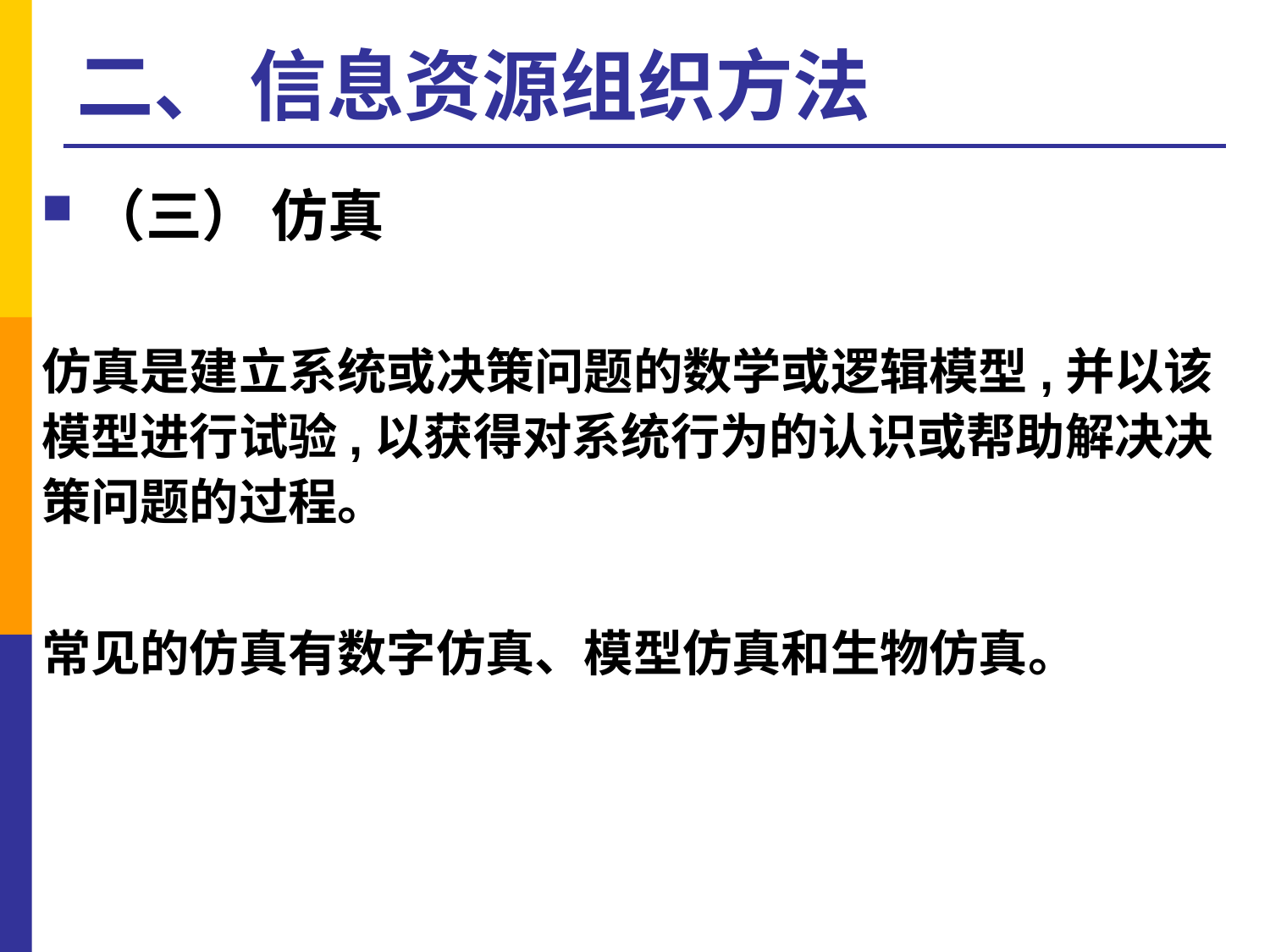

# 二、 信息资源组织方法
（三） 仿真

仿真是建立系统或决策问题的数学或逻辑模型,并以该模型进行试验,以获得对系统行为的认识或帮助解决决策问题的过程。

常见的仿真有数字仿真、模型仿真和生物仿真。